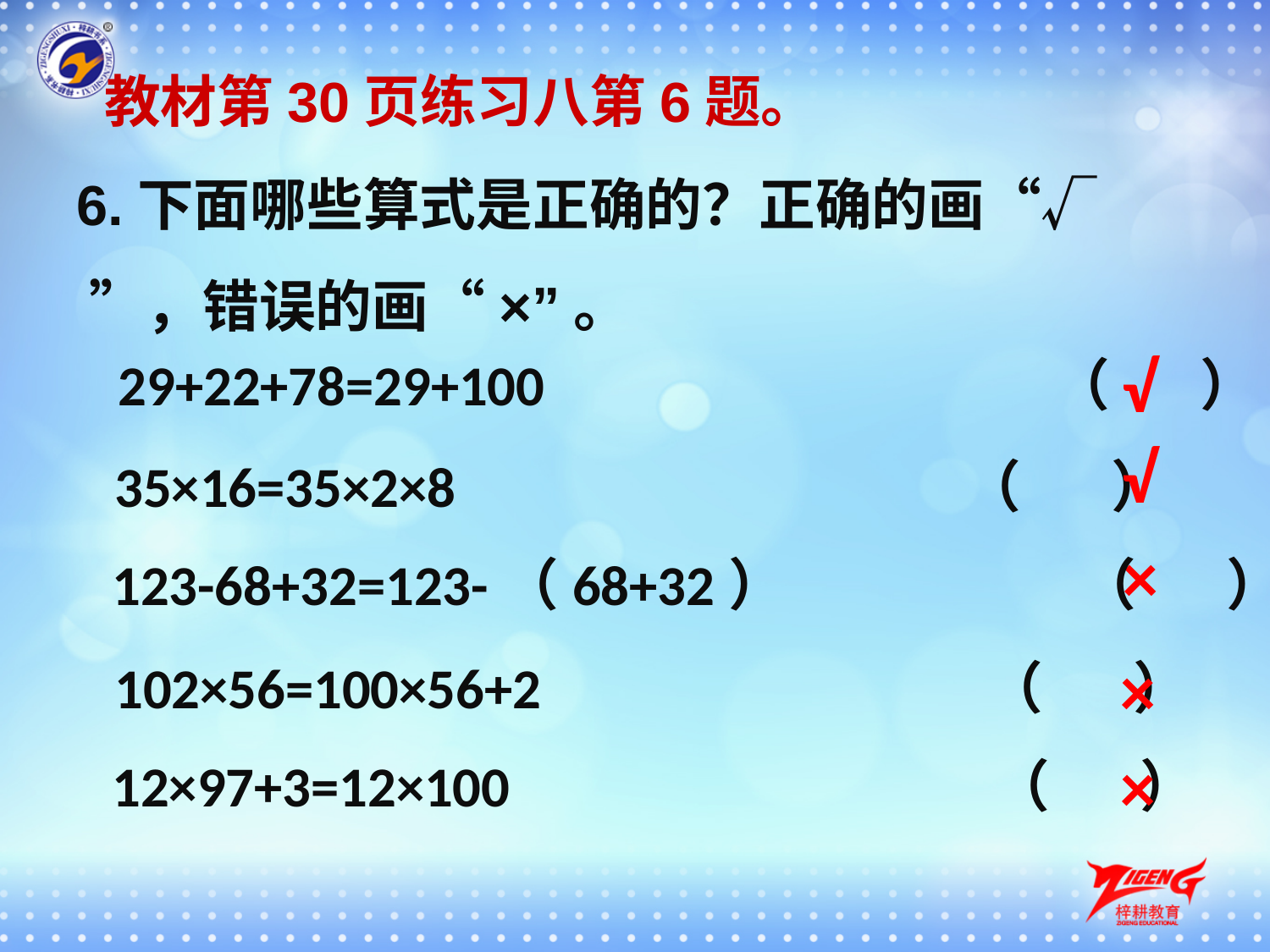

教材第30页练习八第6题。
6.下面哪些算式是正确的？正确的画“√ ”，错误的画“×”。
√
29+22+78=29+100                                       （       ）
√
35×16=35×2×8                                       （       ）
×
123-68+32=123-（68+32）                       （       ）
×
102×56=100×56+2                                  （       ）
×
12×97+3=12×100                                     （       ）